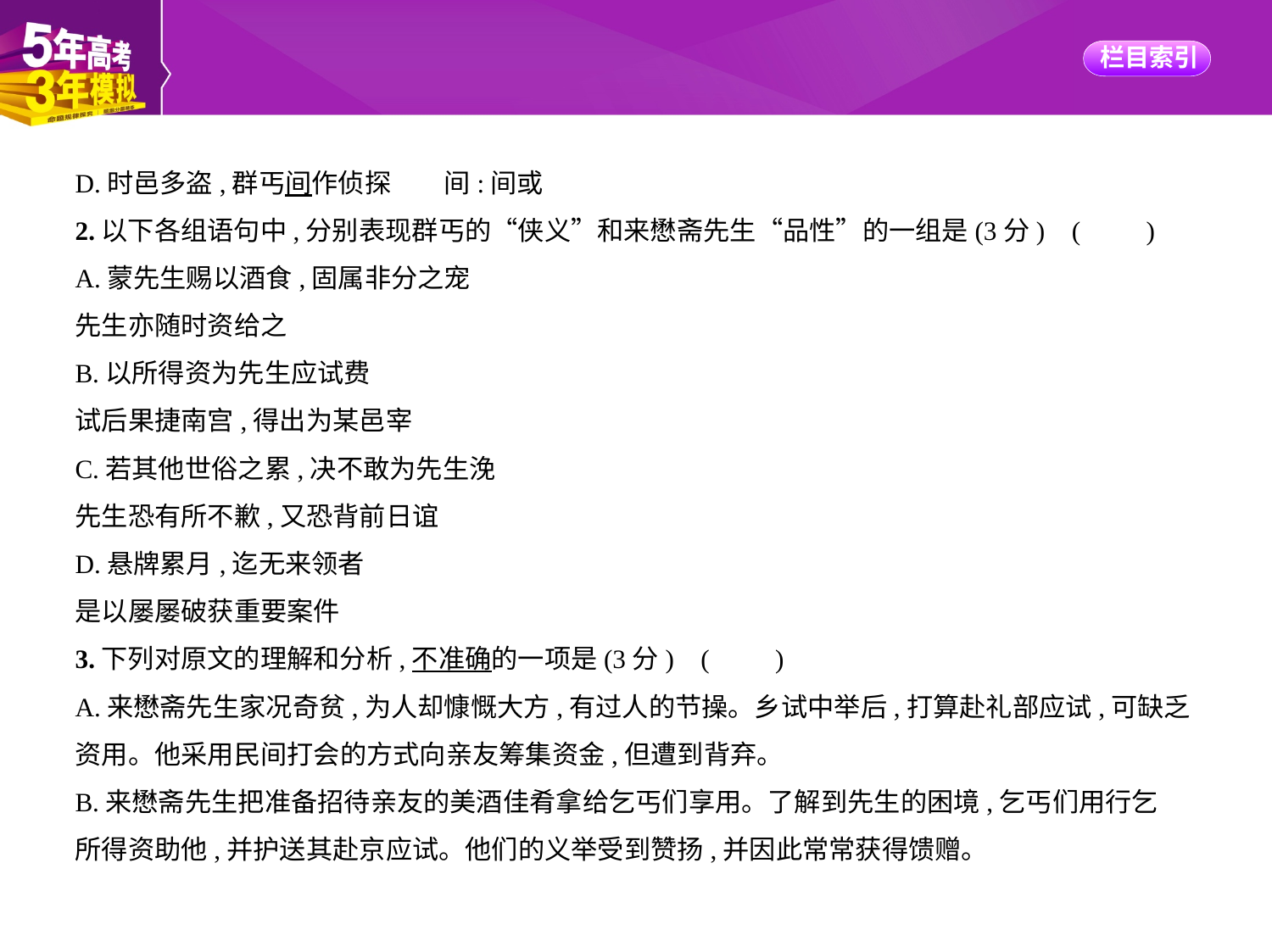

D.时邑多盗,群丐间作侦探　　间:间或
2.以下各组语句中,分别表现群丐的“侠义”和来懋斋先生“品性”的一组是(3分) (　　)
A.蒙先生赐以酒食,固属非分之宠
先生亦随时资给之
B.以所得资为先生应试费
试后果捷南宫,得出为某邑宰
C.若其他世俗之累,决不敢为先生浼
先生恐有所不歉,又恐背前日谊
D.悬牌累月,迄无来领者
是以屡屡破获重要案件
3.下列对原文的理解和分析,不准确的一项是(3分) (　　)
A.来懋斋先生家况奇贫,为人却慷慨大方,有过人的节操。乡试中举后,打算赴礼部应试,可缺乏
资用。他采用民间打会的方式向亲友筹集资金,但遭到背弃。
B.来懋斋先生把准备招待亲友的美酒佳肴拿给乞丐们享用。了解到先生的困境,乞丐们用行乞
所得资助他,并护送其赴京应试。他们的义举受到赞扬,并因此常常获得馈赠。